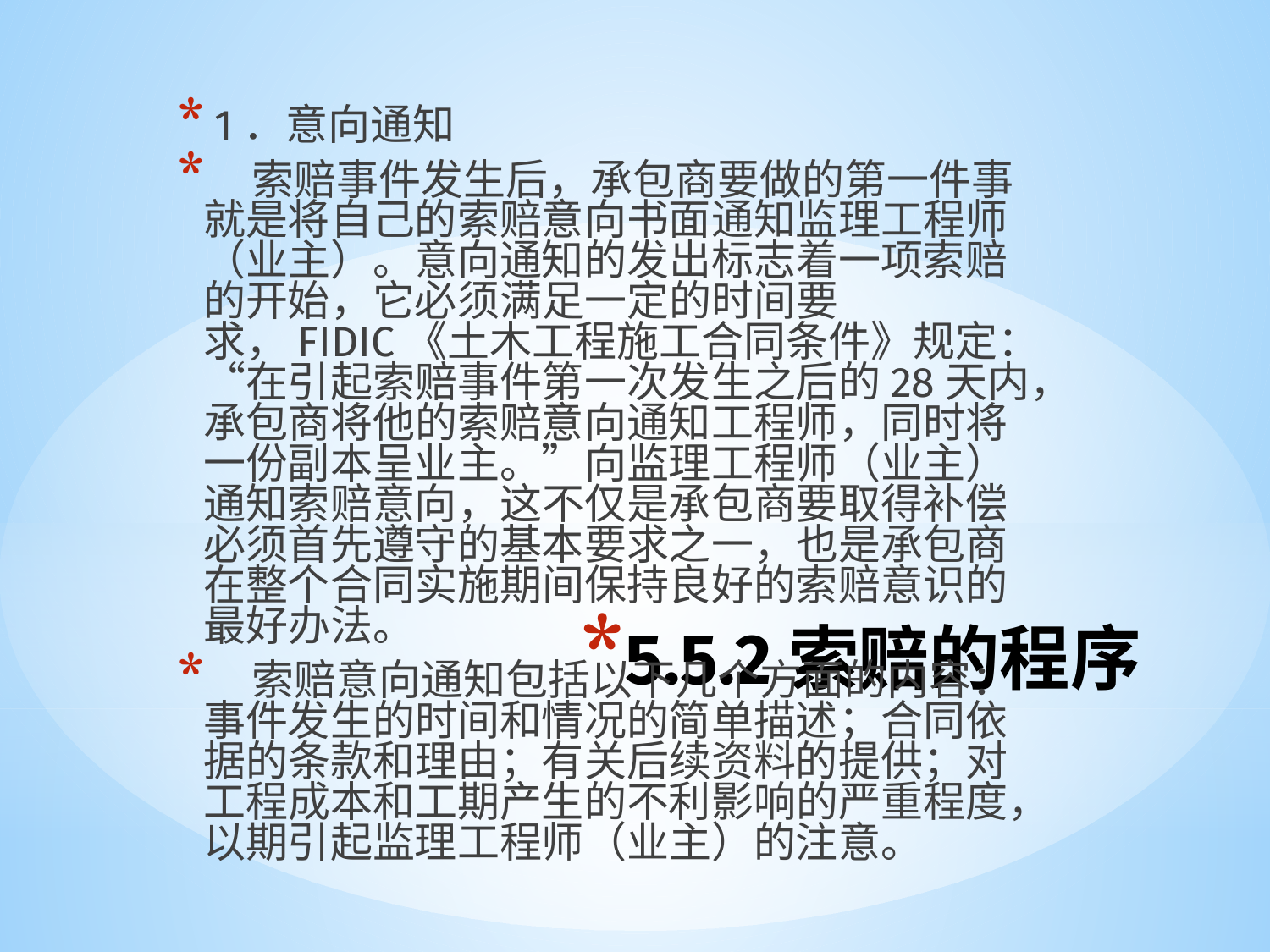

1．意向通知
    索赔事件发生后，承包商要做的第一件事就是将自己的索赔意向书面通知监理工程师（业主）。意向通知的发出标志着一项索赔的开始，它必须满足一定的时间要求，FIDIC《土木工程施工合同条件》规定：“在引起索赔事件第一次发生之后的28天内，承包商将他的索赔意向通知工程师，同时将一份副本呈业主。”向监理工程师（业主）通知索赔意向，这不仅是承包商要取得补偿必须首先遵守的基本要求之一，也是承包商在整个合同实施期间保持良好的索赔意识的最好办法。
    索赔意向通知包括以下几个方面的内容：事件发生的时间和情况的简单描述；合同依据的条款和理由；有关后续资料的提供；对工程成本和工期产生的不利影响的严重程度，以期引起监理工程师（业主）的注意。
# 5.5.2索赔的程序